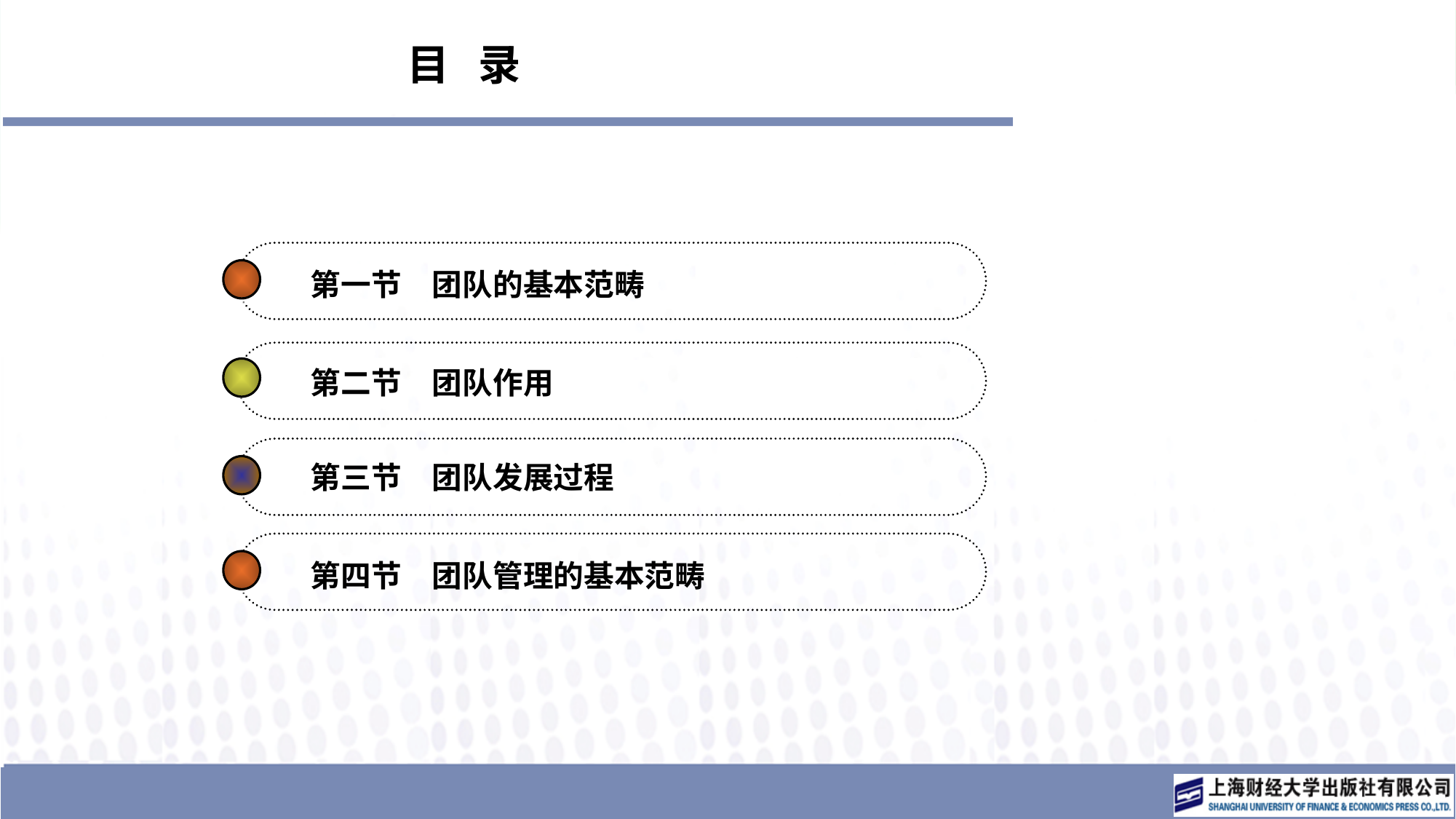

目   录

第一节　团队的基本范畴

第二节　团队作用

第三节　团队发展过程

第四节　团队管理的基本范畴